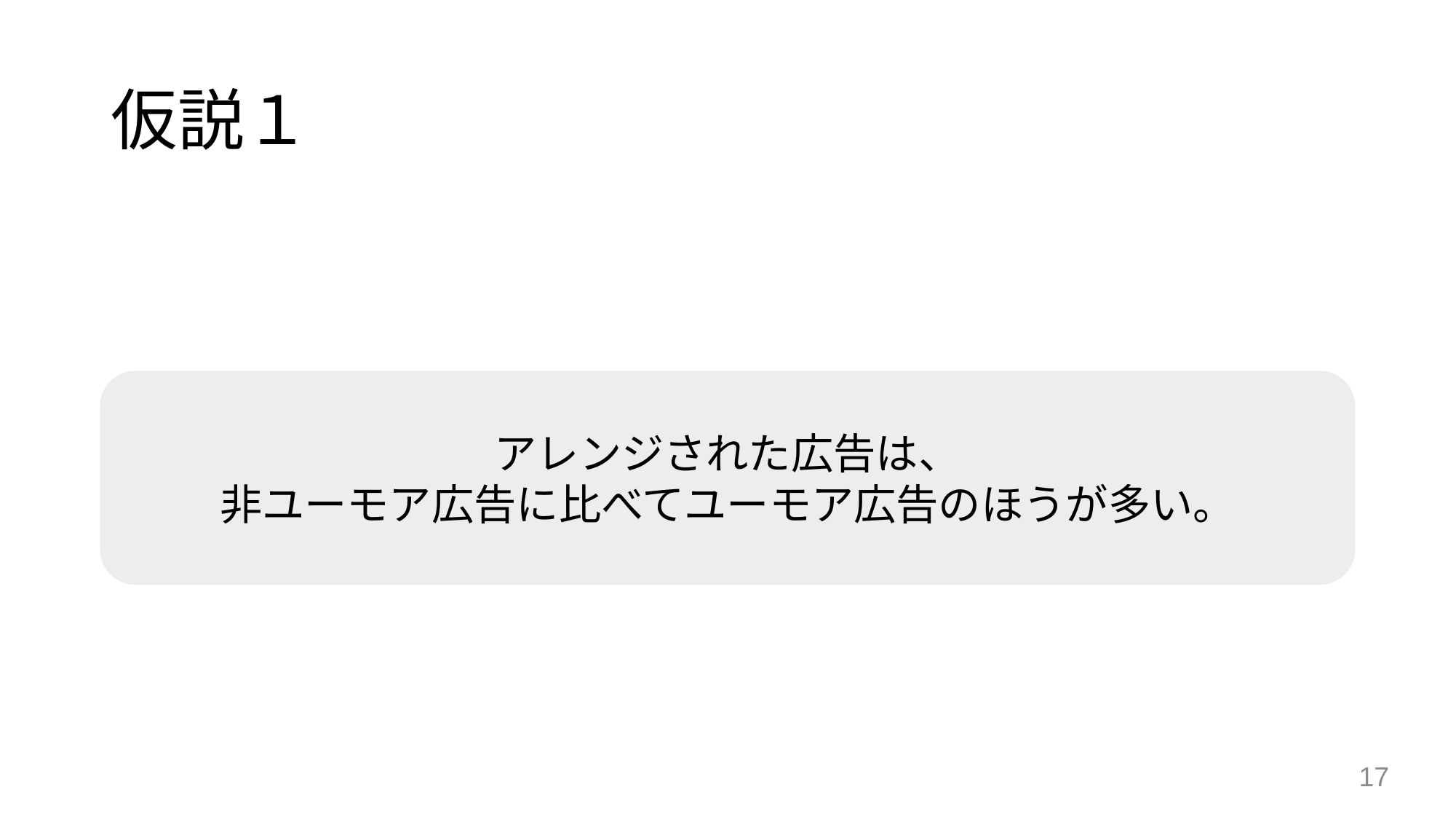

# 仮説１
アレンジされた広告は、
非ユーモア広告に比べてユーモア広告のほうが多い。
17